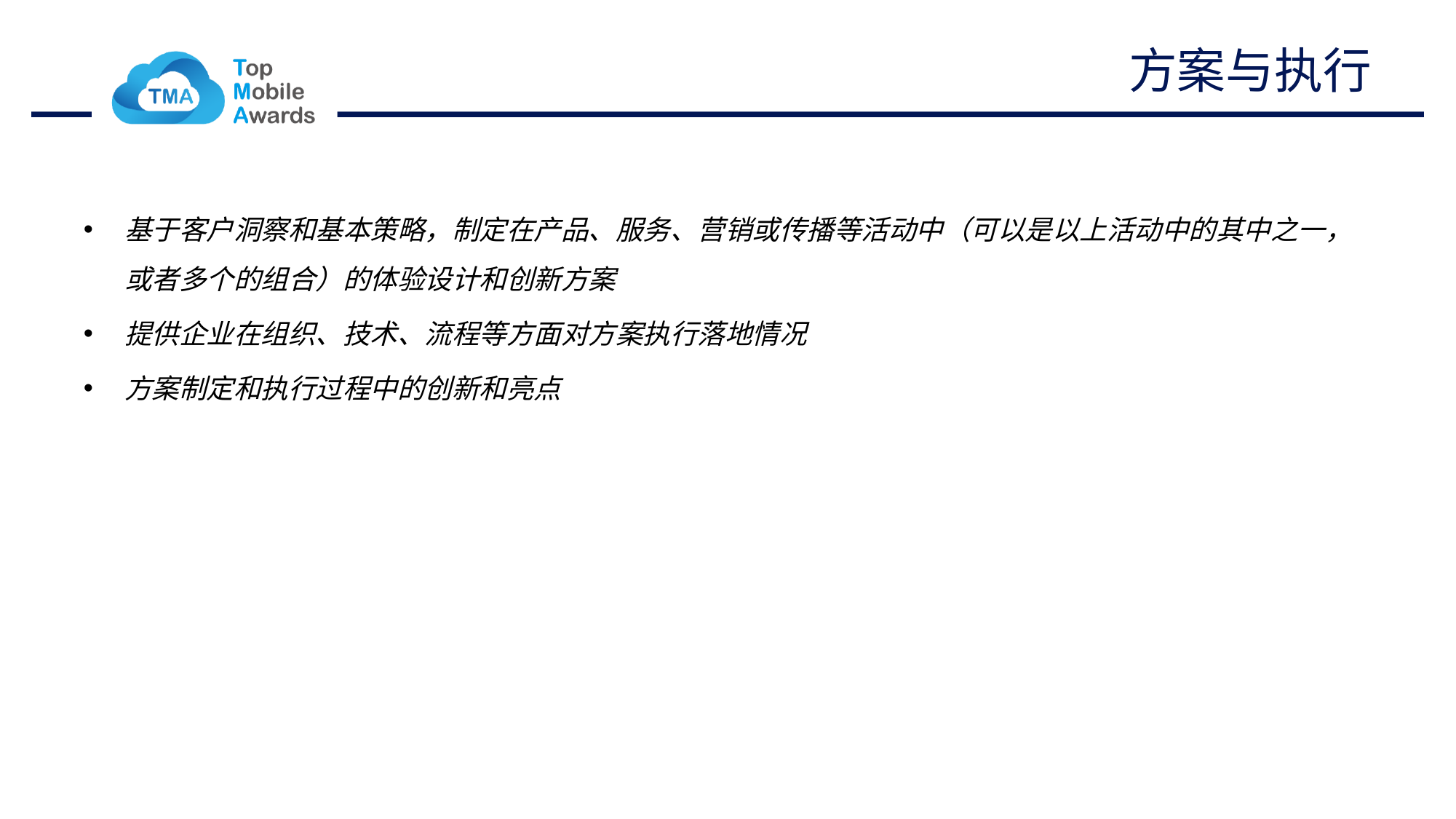

# 方案与执行
基于客户洞察和基本策略，制定在产品、服务、营销或传播等活动中（可以是以上活动中的其中之一，或者多个的组合）的体验设计和创新方案
提供企业在组织、技术、流程等方面对方案执行落地情况
方案制定和执行过程中的创新和亮点